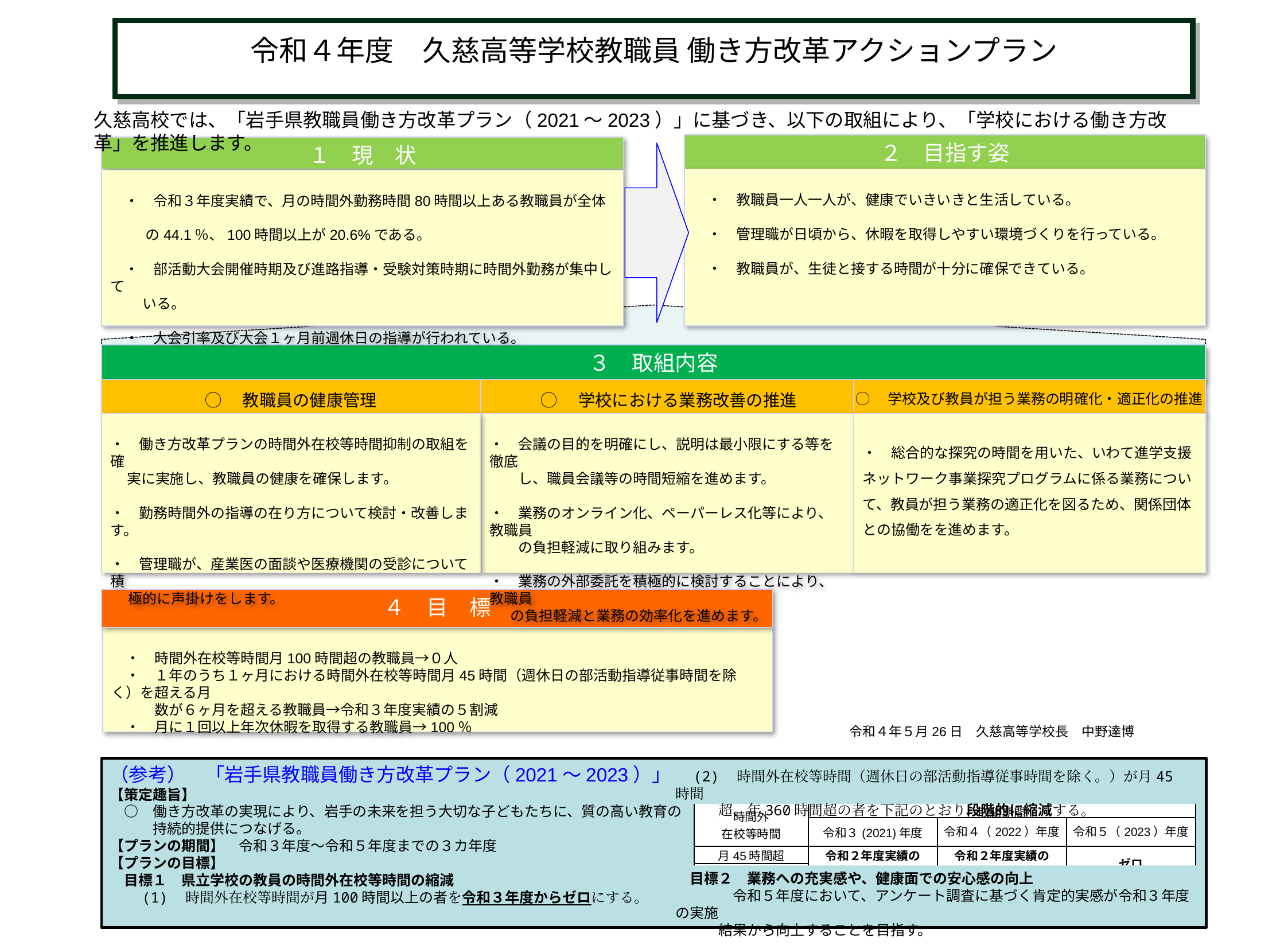

令和４年度　久慈高等学校教職員 働き方改革アクションプラン
久慈高校では、「岩手県教職員働き方改革プラン（2021～2023）」に基づき、以下の取組により、「学校における働き方改革」を推進します。
２　目指す姿

１　現　状

　・　教職員一人一人が、健康でいきいきと生活している。

　・　管理職が日頃から、休暇を取得しやすい環境づくりを行っている。

　・　教職員が、生徒と接する時間が十分に確保できている。

　・　令和３年度実績で、月の時間外勤務時間80時間以上ある教職員が全体
　　  の44.1％、100時間以上が20.6%である。

　・　部活動大会開催時期及び進路指導・受験対策時期に時間外勤務が集中して
　　 いる。

　・　大会引率及び大会１ヶ月前週休日の指導が行われている。

３　取組内容
◯　教職員の健康管理
◯　学校における業務改善の推進
◯　学校及び教員が担う業務の明確化・適正化の推進

・　働き方改革プランの時間外在校等時間抑制の取組を確
    実に実施し、教職員の健康を確保します。

・　勤務時間外の指導の在り方について検討・改善します。

・　管理職が、産業医の面談や医療機関の受診について積
　 極的に声掛けをします。

・　会議の目的を明確にし、説明は最小限にする等を徹底
　　し、職員会議等の時間短縮を進めます。

・　業務のオンライン化、ペーパーレス化等により、教職員
　　の負担軽減に取り組みます。

・　業務の外部委託を積極的に検討することにより、教職員
　  の負担軽減と業務の効率化を進めます。

・　総合的な探究の時間を用いた、いわて進学支援ネットワーク事業探究プログラムに係る業務について、教員が担う業務の適正化を図るため、関係団体との協働をを進めます。

４　目　標

　・　時間外在校等時間月100時間超の教職員→０人
　・　１年のうち１ヶ月における時間外在校等時間月45時間（週休日の部活動指導従事時間を除く）を超える月
　　　数が６ヶ月を超える教職員→令和３年度実績の５割減
　・　月に１回以上年次休暇を取得する教職員→100％

令和４年５月26日　久慈高等学校長　中野達博
（参考）　「岩手県教職員働き方改革プラン（2021～2023）」（抜粋）
【策定趣旨】
　○　働き方改革の実現により、岩手の未来を担う大切な子どもたちに、質の高い教育の
　　　持続的提供につなげる。
【プランの期間】　令和３年度～令和５年度までの３カ年度
【プランの目標】
　目標１　県立学校の教員の時間外在校等時間の縮減
　　(1)　時間外在校等時間が月100時間以上の者を令和３年度からゼロにする。

　(2)　時間外在校等時間（週休日の部活動指導従事時間を除く。）が月45時間
　　　超、年360時間超の者を下記のとおり段階的に縮減する。
| 時間外 在校等時間 | 取組期間 |  |  |
| --- | --- | --- | --- |
|  | 令和３(2021)年度 | 令和４（2022）年度 | 令和５（2023）年度 |
| 月45時間超 | 令和２年度実績の ５割減 | 令和２年度実績の ８割減 | ゼロ |
| 年360時間超 |  |  |  |
　目標２　業務への充実感や、健康面での安心感の向上
　　　　令和５年度において、アンケート調査に基づく肯定的実感が令和３年度の実施
　　　結果から向上することを目指す。